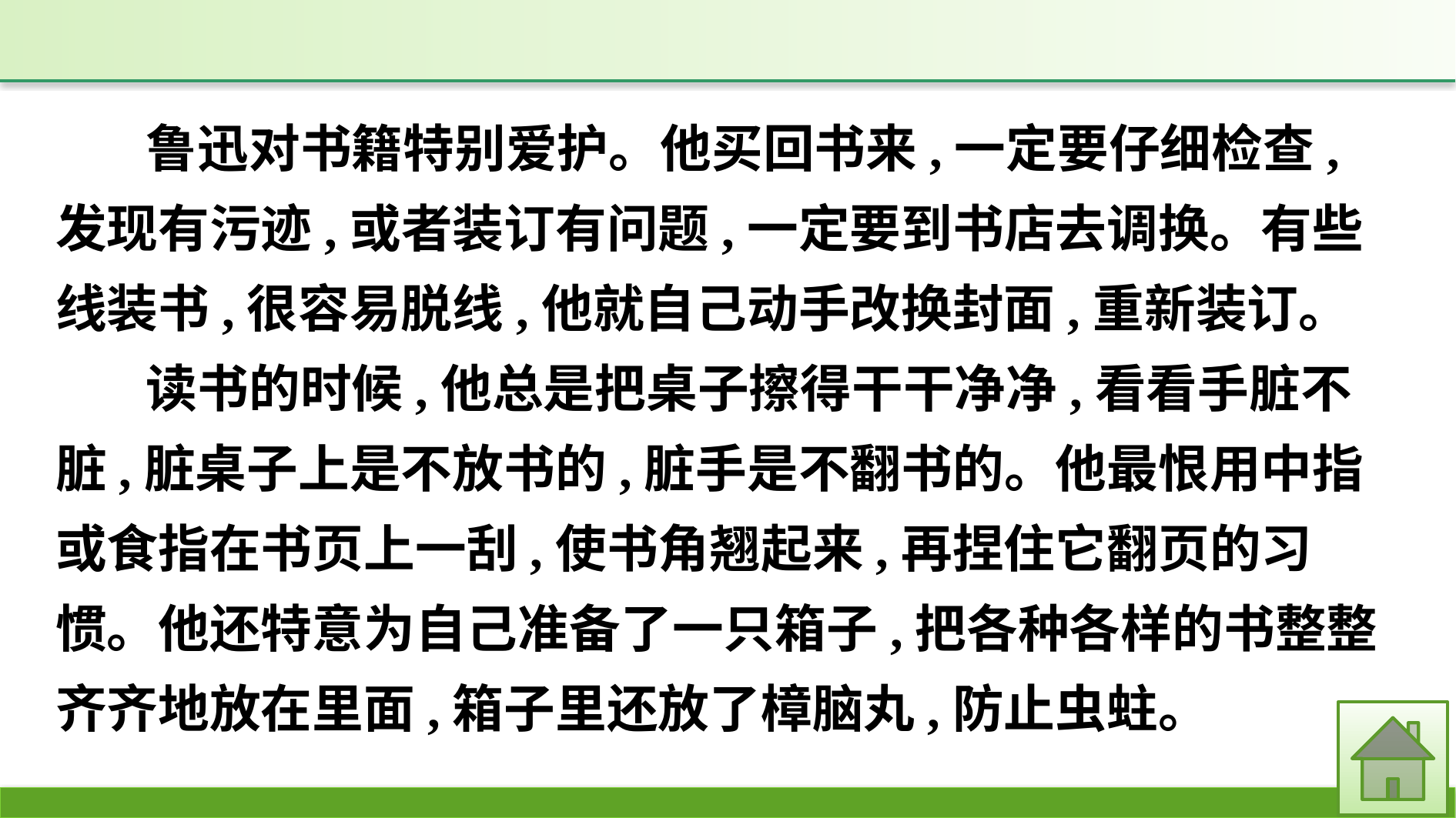

鲁迅对书籍特别爱护。他买回书来,一定要仔细检查,发现有污迹,或者装订有问题,一定要到书店去调换。有些线装书,很容易脱线,他就自己动手改换封面,重新装订。
读书的时候,他总是把桌子擦得干干净净,看看手脏不脏,脏桌子上是不放书的,脏手是不翻书的。他最恨用中指或食指在书页上一刮,使书角翘起来,再捏住它翻页的习惯。他还特意为自己准备了一只箱子,把各种各样的书整整齐齐地放在里面,箱子里还放了樟脑丸,防止虫蛀。